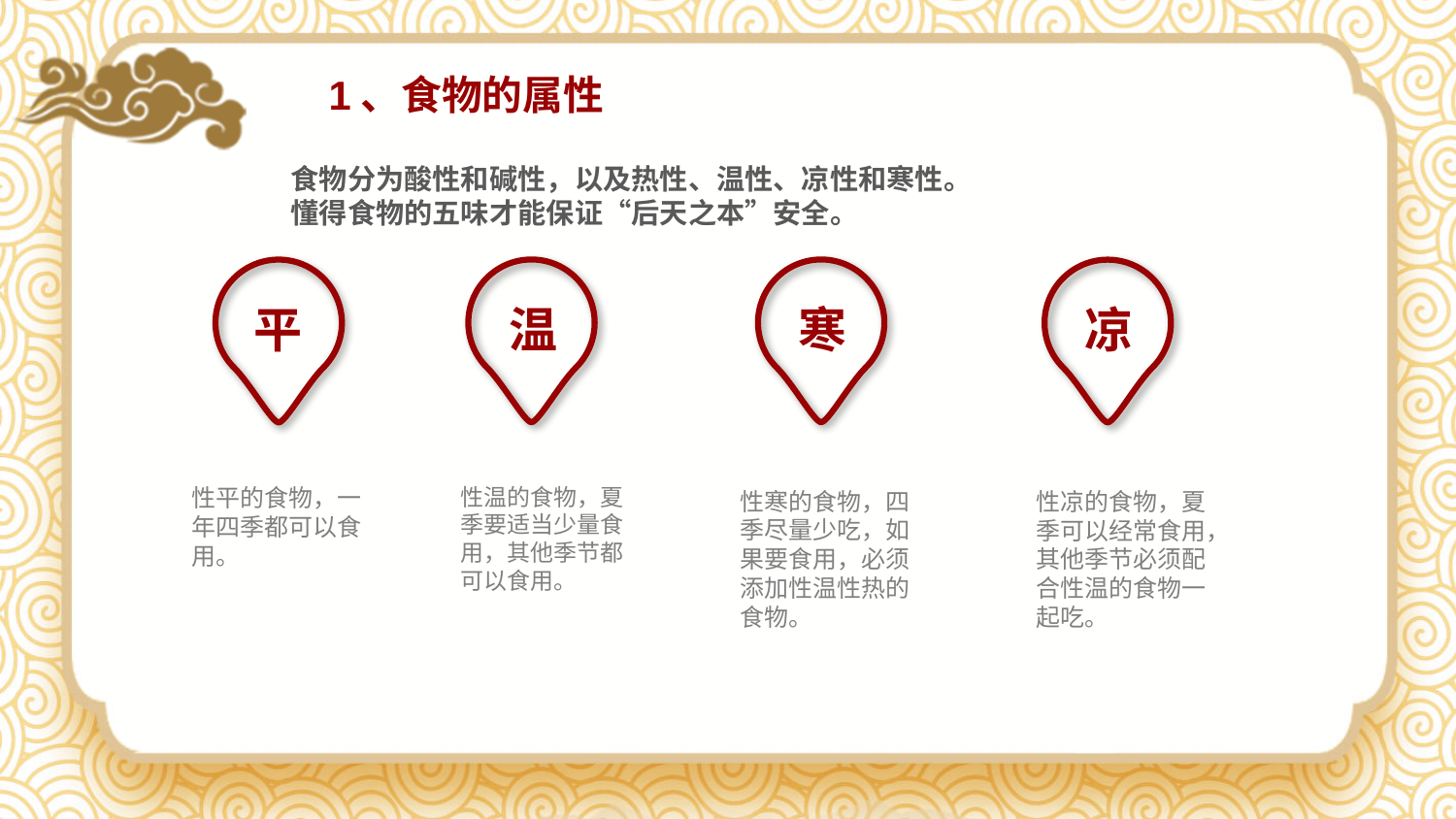

1、食物的属性

食物分为酸性和碱性，以及热性、温性、凉性和寒性。
懂得食物的五味才能保证“后天之本”安全。

温

寒

凉

平
性平的食物，一年四季都可以食用。
性温的食物，夏季要适当少量食用，其他季节都可以食用。
性凉的食物，夏季可以经常食用，其他季节必须配合性温的食物一起吃。
性寒的食物，四季尽量少吃，如果要食用，必须添加性温性热的食物。